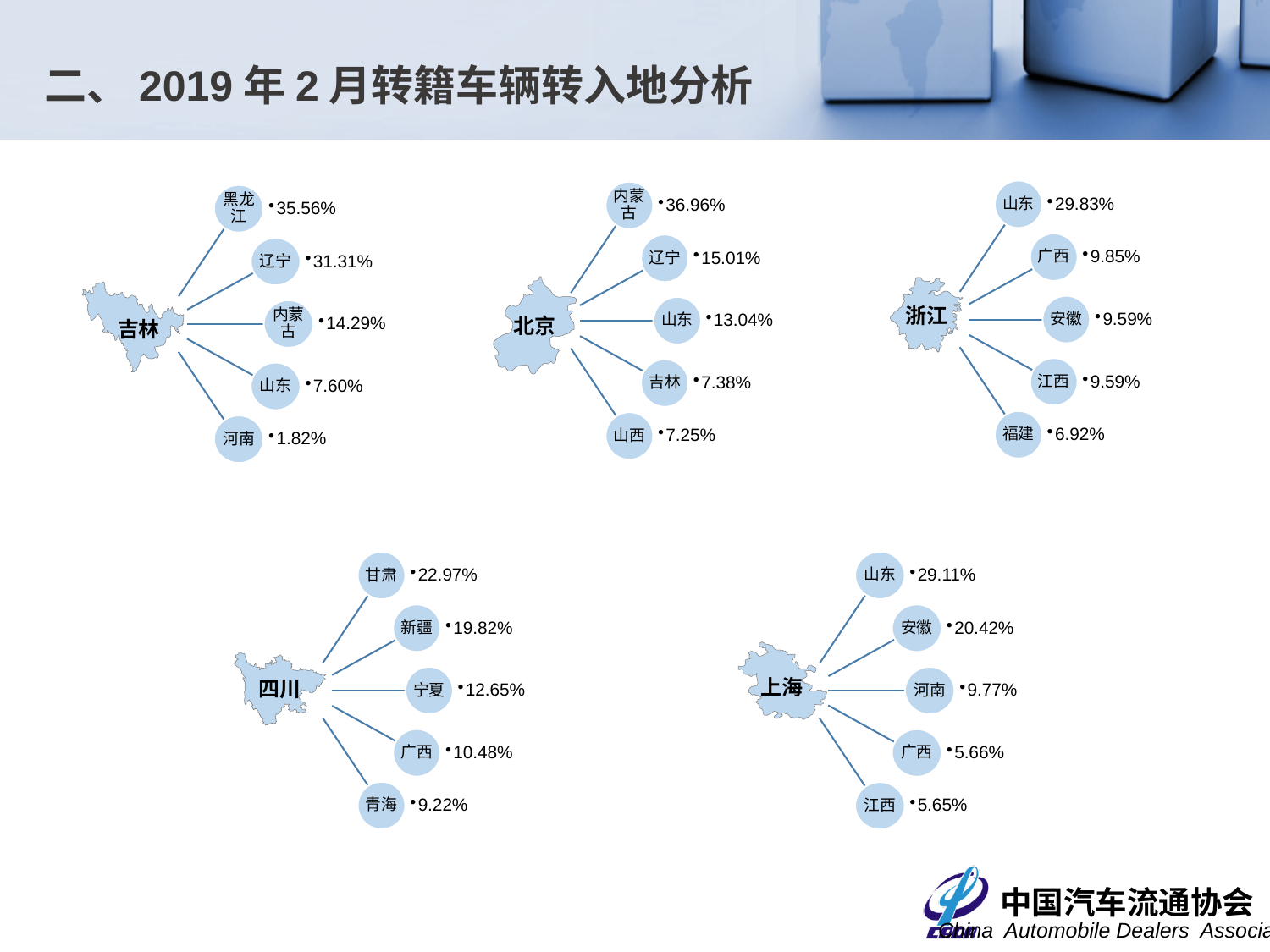

二、2019年2月转籍车辆转入地分析
山东
29.83%
广西
9.85%
安徽
9.59%
江西
9.59%
福建
6.92%
浙江
内蒙古
36.96%
辽宁
15.01%
山东
13.04%
吉林
7.38%
山西
7.25%
北京
黑龙江
35.56%
辽宁
31.31%

吉林

内蒙古
14.29%

山东
7.60%

河南
1.82%
甘肃
22.97%
新疆
19.82%
宁夏
12.65%
广西
10.48%
青海
9.22%
四川
山东
29.11%
安徽
20.42%

上海

河南
9.77%

广西
5.66%

江西
5.65%